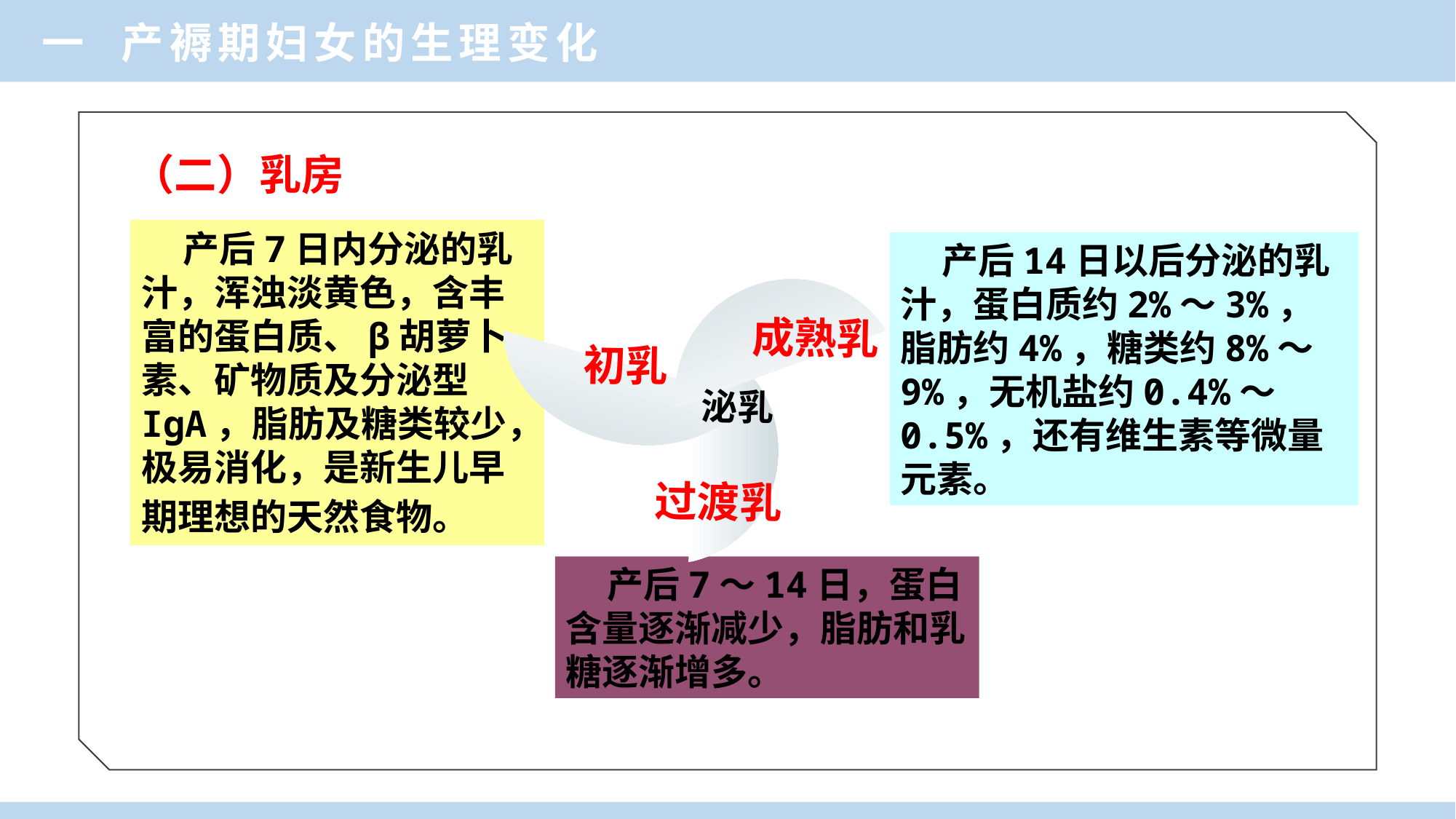

一  产褥期妇女的生理变化

（二）乳房
    产后7日内分泌的乳汁，浑浊淡黄色，含丰富的蛋白质、β胡萝卜素、矿物质及分泌型IgA，脂肪及糖类较少，极易消化，是新生儿早期理想的天然食物。
    产后14日以后分泌的乳汁，蛋白质约2%～3%，脂肪约4%，糖类约8%～9%，无机盐约0.4%～0.5%，还有维生素等微量元素。

成熟乳
初乳
泌乳
过渡乳
    产后7～14日，蛋白含量逐渐减少，脂肪和乳糖逐渐增多。